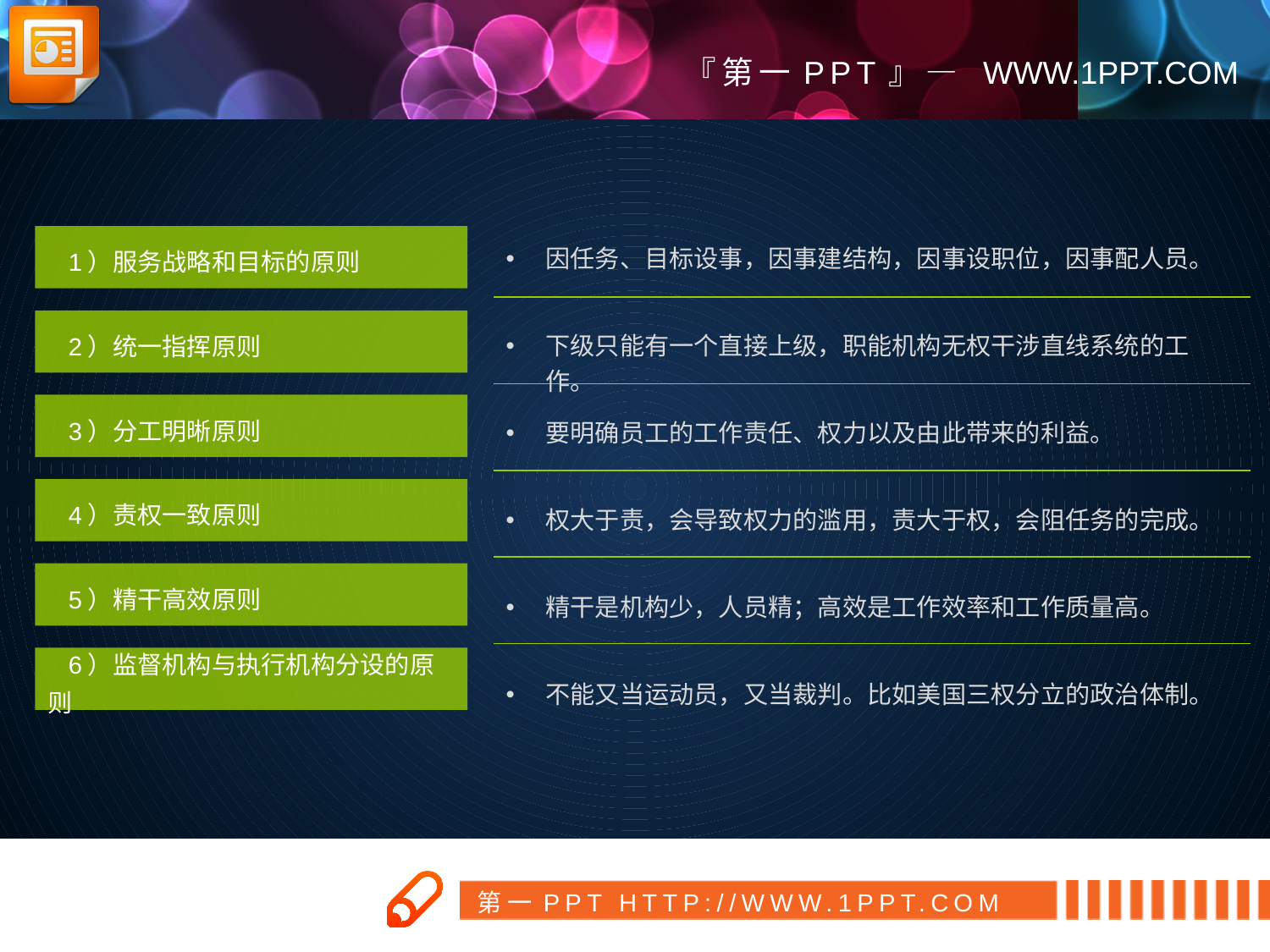

1）服务战略和目标的原则
因任务、目标设事，因事建结构，因事设职位，因事配人员。
   2）统一指挥原则
下级只能有一个直接上级，职能机构无权干涉直线系统的工作。
   3）分工明晰原则
要明确员工的工作责任、权力以及由此带来的利益。
   4）责权一致原则
权大于责，会导致权力的滥用，责大于权，会阻任务的完成。
   5）精干高效原则
精干是机构少，人员精；高效是工作效率和工作质量高。
   6）监督机构与执行机构分设的原则
不能又当运动员，又当裁判。比如美国三权分立的政治体制。